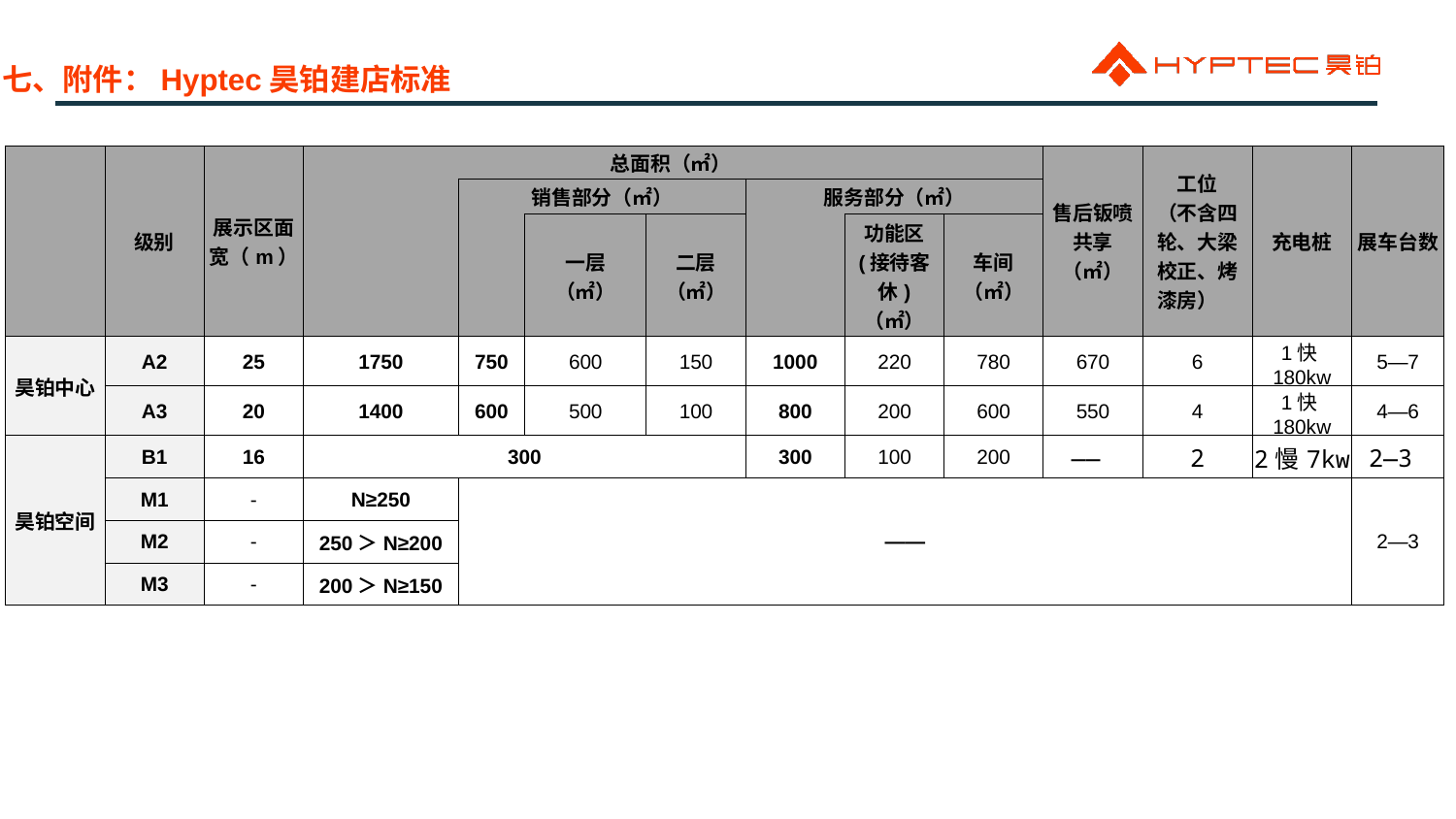

七、附件：Hyptec昊铂建店标准
|  | 级别 | 展示区面宽（m） | 总面积（㎡） |  |  |  |  |  |  | 售后钣喷共享（㎡） | 工位 （不含四轮、大梁校正、烤漆房） | 充电桩 | 展车台数 |
| --- | --- | --- | --- | --- | --- | --- | --- | --- | --- | --- | --- | --- | --- |
|  |  |  |  | 销售部分（㎡） |  |  | 服务部分（㎡） |  |  |  |  |  |  |
|  |  |  |  |  | 一层 （㎡） | 二层 （㎡） |  | 功能区 (接待客休) （㎡） | 车间 （㎡） |  |  |  |  |
| 昊铂中心 | A2 | 25 | 1750 | 750 | 600 | 150 | 1000 | 220 | 780 | 670 | 6 | 1快180kw | 5—7 |
|  | A3 | 20 | 1400 | 600 | 500 | 100 | 800 | 200 | 600 | 550 | 4 | 1快180kw | 4—6 |
| 昊铂空间 | B1 | 16 | 300 |  |  |  | 300 | 100 | 200 | —— | 2 | 2慢7kw | 2—3 |
|  | M1 | - | N≥250 | —— |  |  |  |  |  |  |  |  | 2—3 |
|  | M2 | - | 250＞N≥200 |  |  |  |  |  |  |  |  |  |  |
|  | M3 | - | 200＞N≥150 |  |  |  |  |  |  |  |  |  |  |